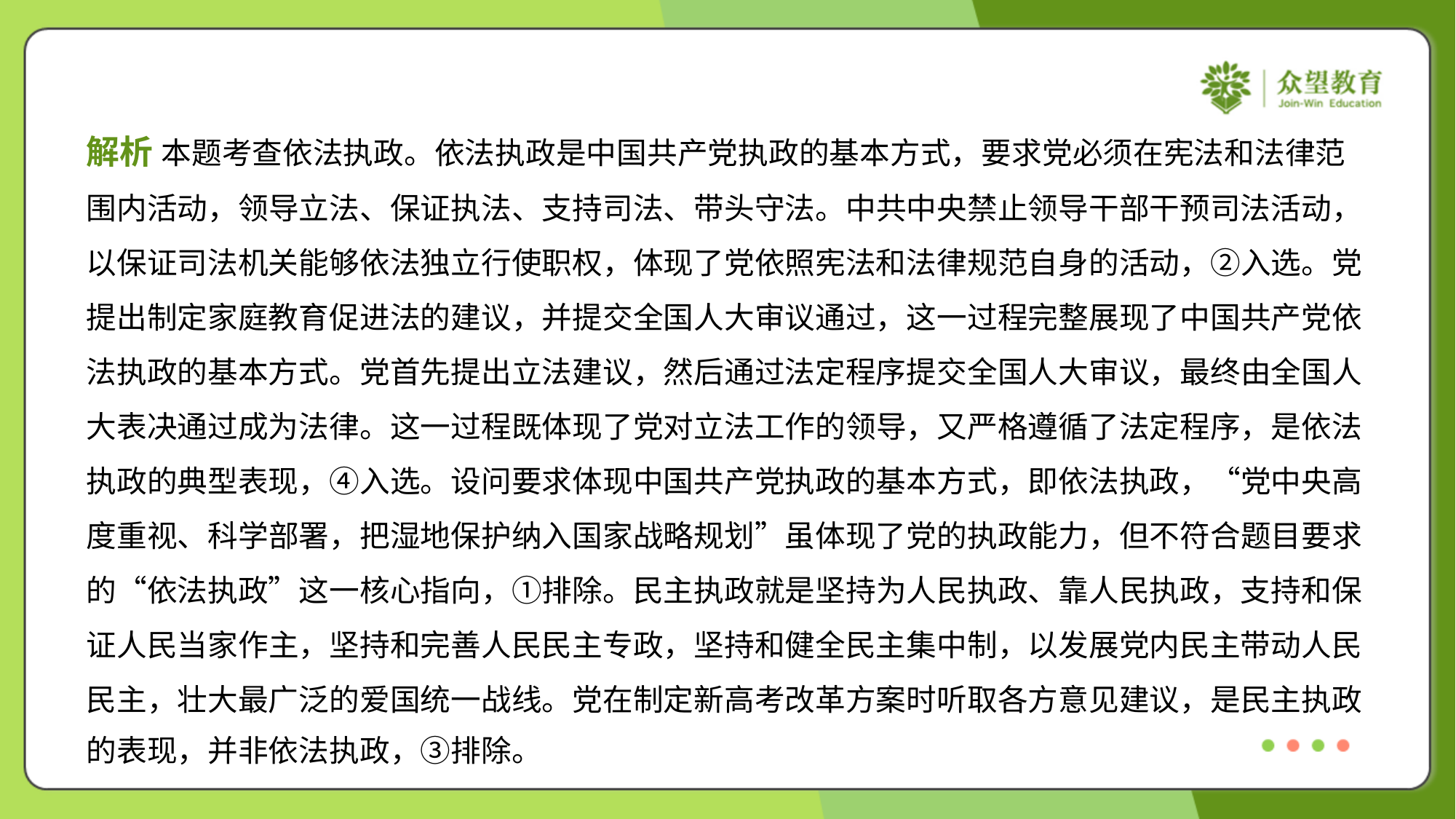

解析 本题考查依法执政。依法执政是中国共产党执政的基本方式，要求党必须在宪法和法律范
围内活动，领导立法、保证执法、支持司法、带头守法。中共中央禁止领导干部干预司法活动，
以保证司法机关能够依法独立行使职权，体现了党依照宪法和法律规范自身的活动，②入选。党
提出制定家庭教育促进法的建议，并提交全国人大审议通过，这一过程完整展现了中国共产党依
法执政的基本方式。党首先提出立法建议，然后通过法定程序提交全国人大审议，最终由全国人
大表决通过成为法律。这一过程既体现了党对立法工作的领导，又严格遵循了法定程序，是依法
执政的典型表现，④入选。设问要求体现中国共产党执政的基本方式，即依法执政，“党中央高
度重视、科学部署，把湿地保护纳入国家战略规划”虽体现了党的执政能力，但不符合题目要求
的“依法执政”这一核心指向，①排除。民主执政就是坚持为人民执政、靠人民执政，支持和保
证人民当家作主，坚持和完善人民民主专政，坚持和健全民主集中制，以发展党内民主带动人民
民主，壮大最广泛的爱国统一战线。党在制定新高考改革方案时听取各方意见建议，是民主执政
的表现，并非依法执政，③排除。